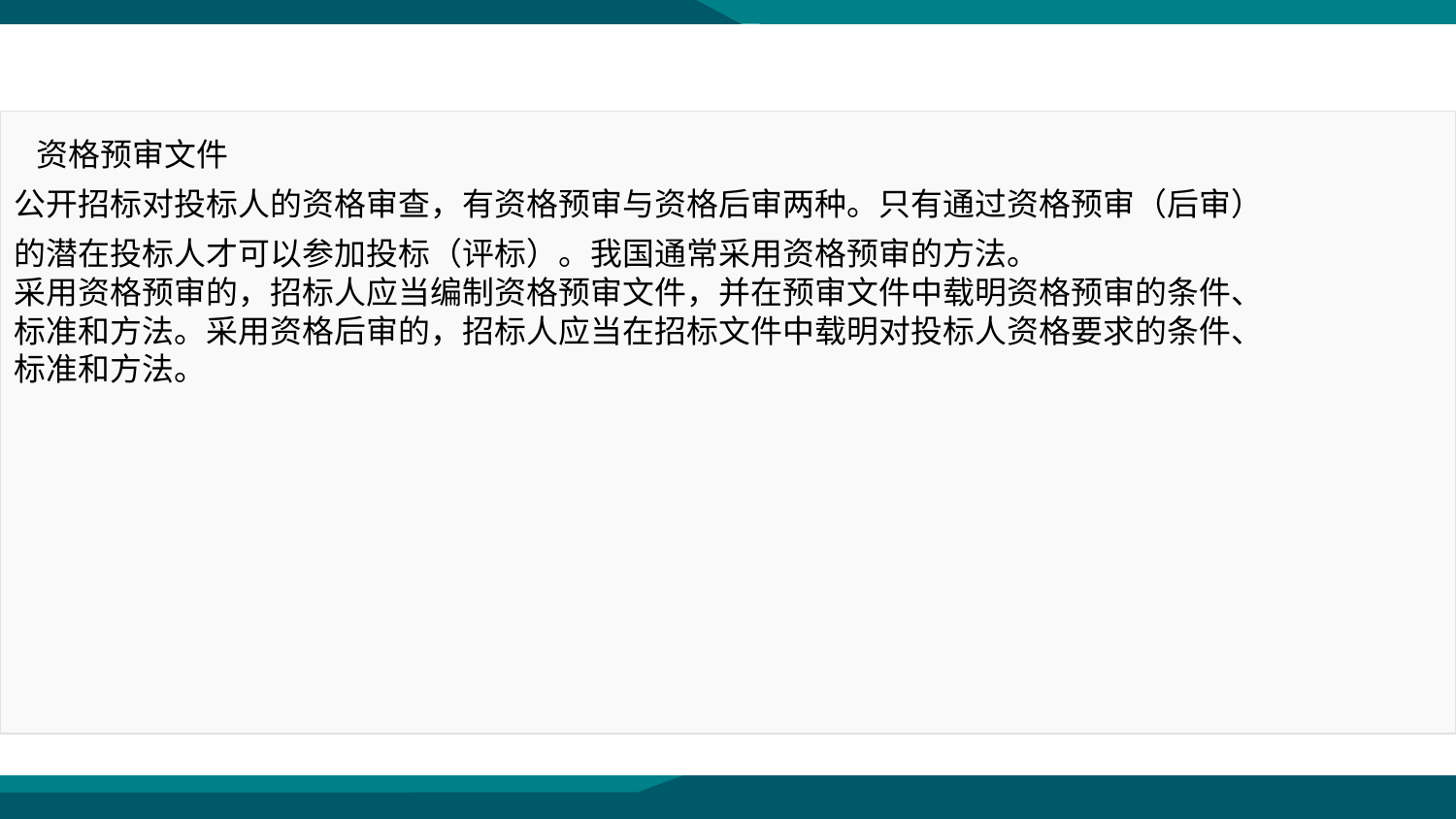

资格预审文件
公开招标对投标人的资格审查，有资格预审与资格后审两种。只有通过资格预审（后审）的潜在投标人才可以参加投标（评标）。我国通常采用资格预审的方法。
采用资格预审的，招标人应当编制资格预审文件，并在预审文件中载明资格预审的条件、标准和方法。采用资格后审的，招标人应当在招标文件中载明对投标人资格要求的条件、标准和方法。